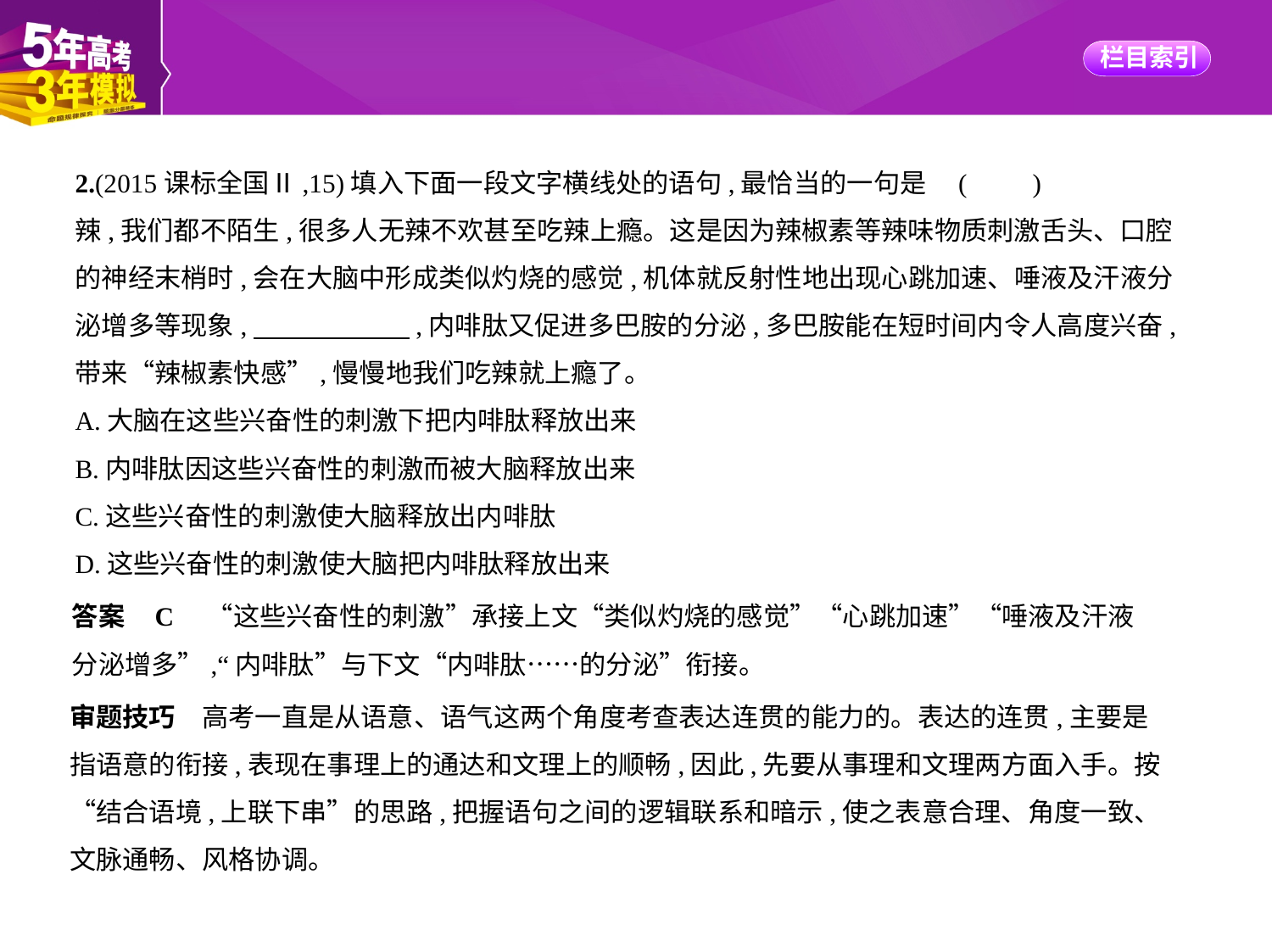

2.(2015课标全国Ⅱ,15)填入下面一段文字横线处的语句,最恰当的一句是 (　　)
辣,我们都不陌生,很多人无辣不欢甚至吃辣上瘾。这是因为辣椒素等辣味物质刺激舌头、口腔
的神经末梢时,会在大脑中形成类似灼烧的感觉,机体就反射性地出现心跳加速、唾液及汗液分
泌增多等现象,　　　　　    ,内啡肽又促进多巴胺的分泌,多巴胺能在短时间内令人高度兴奋,
带来“辣椒素快感”,慢慢地我们吃辣就上瘾了。
A.大脑在这些兴奋性的刺激下把内啡肽释放出来
B.内啡肽因这些兴奋性的刺激而被大脑释放出来
C.这些兴奋性的刺激使大脑释放出内啡肽
D.这些兴奋性的刺激使大脑把内啡肽释放出来
答案    C　“这些兴奋性的刺激”承接上文“类似灼烧的感觉”“心跳加速”“唾液及汗液
分泌增多”,“内啡肽”与下文“内啡肽……的分泌”衔接。
审题技巧　高考一直是从语意、语气这两个角度考查表达连贯的能力的。表达的连贯,主要是
指语意的衔接,表现在事理上的通达和文理上的顺畅,因此,先要从事理和文理两方面入手。按
“结合语境,上联下串”的思路,把握语句之间的逻辑联系和暗示,使之表意合理、角度一致、
文脉通畅、风格协调。